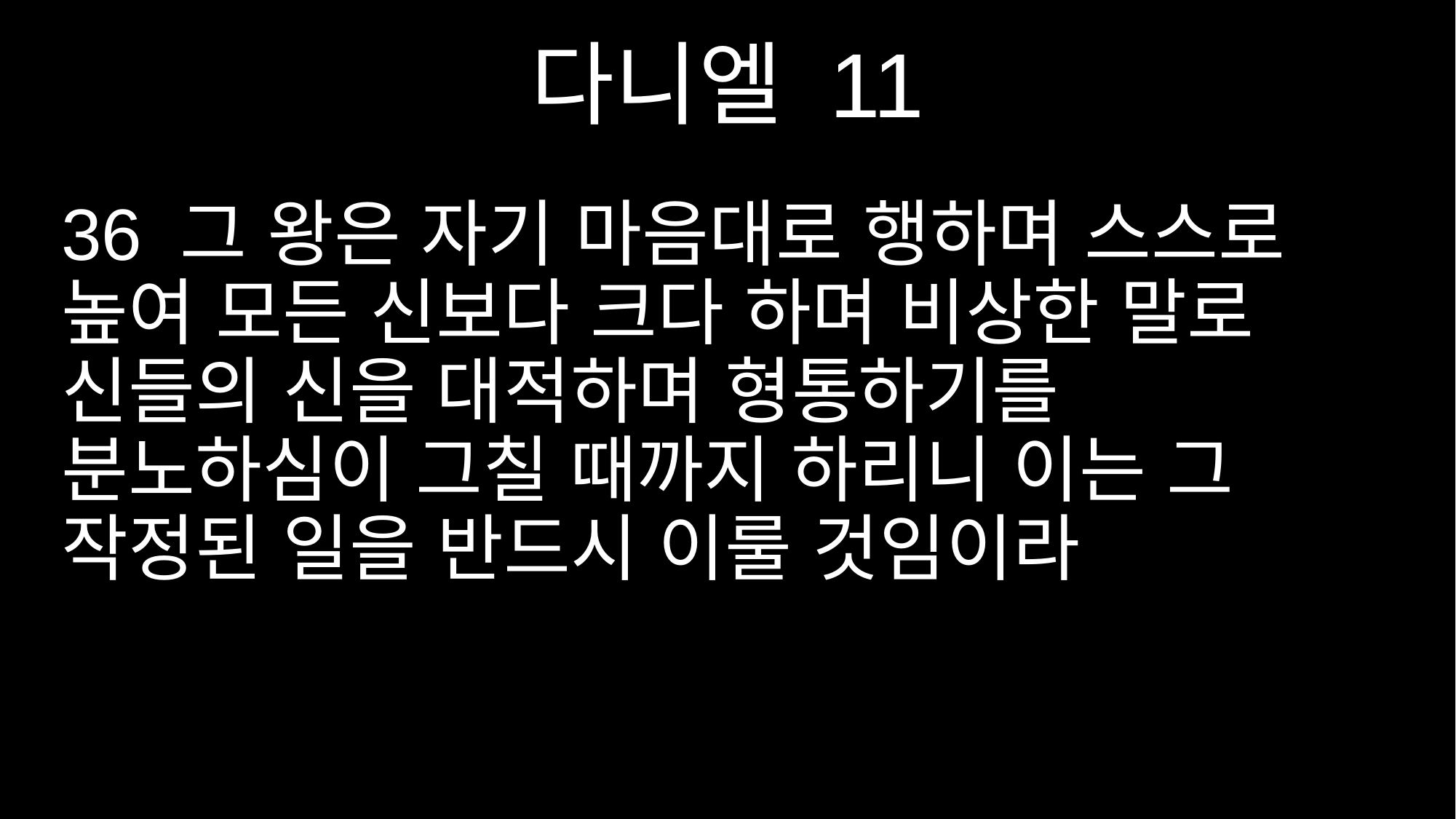

다니엘 11
36 그 왕은 자기 마음대로 행하며 스스로 높여 모든 신보다 크다 하며 비상한 말로 신들의 신을 대적하며 형통하기를 분노하심이 그칠 때까지 하리니 이는 그 작정된 일을 반드시 이룰 것임이라